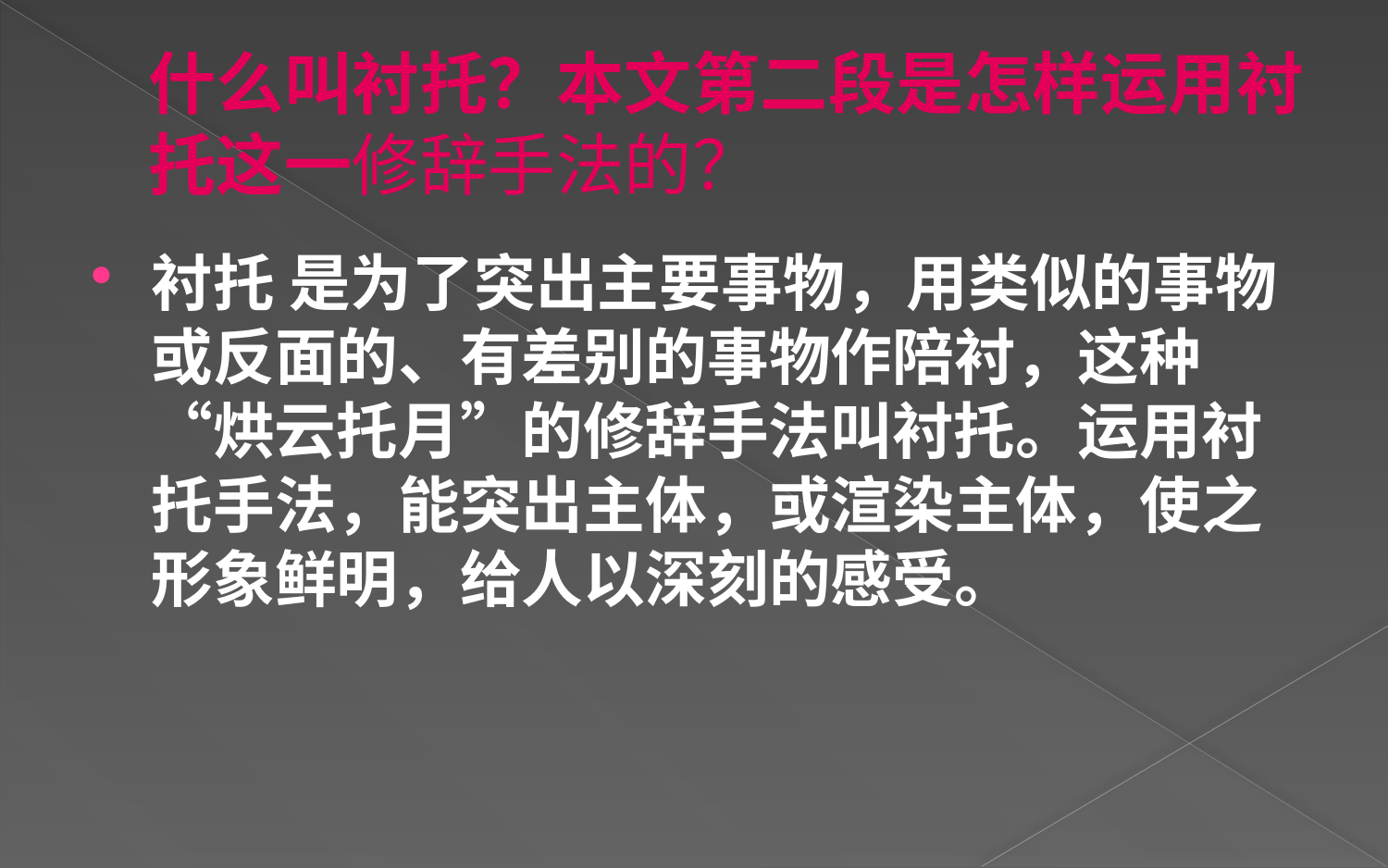

# 什么叫衬托？本文第二段是怎样运用衬托这一修辞手法的？
衬托 是为了突出主要事物，用类似的事物或反面的、有差别的事物作陪衬，这种“烘云托月”的修辞手法叫衬托。运用衬托手法，能突出主体，或渲染主体，使之形象鲜明，给人以深刻的感受。